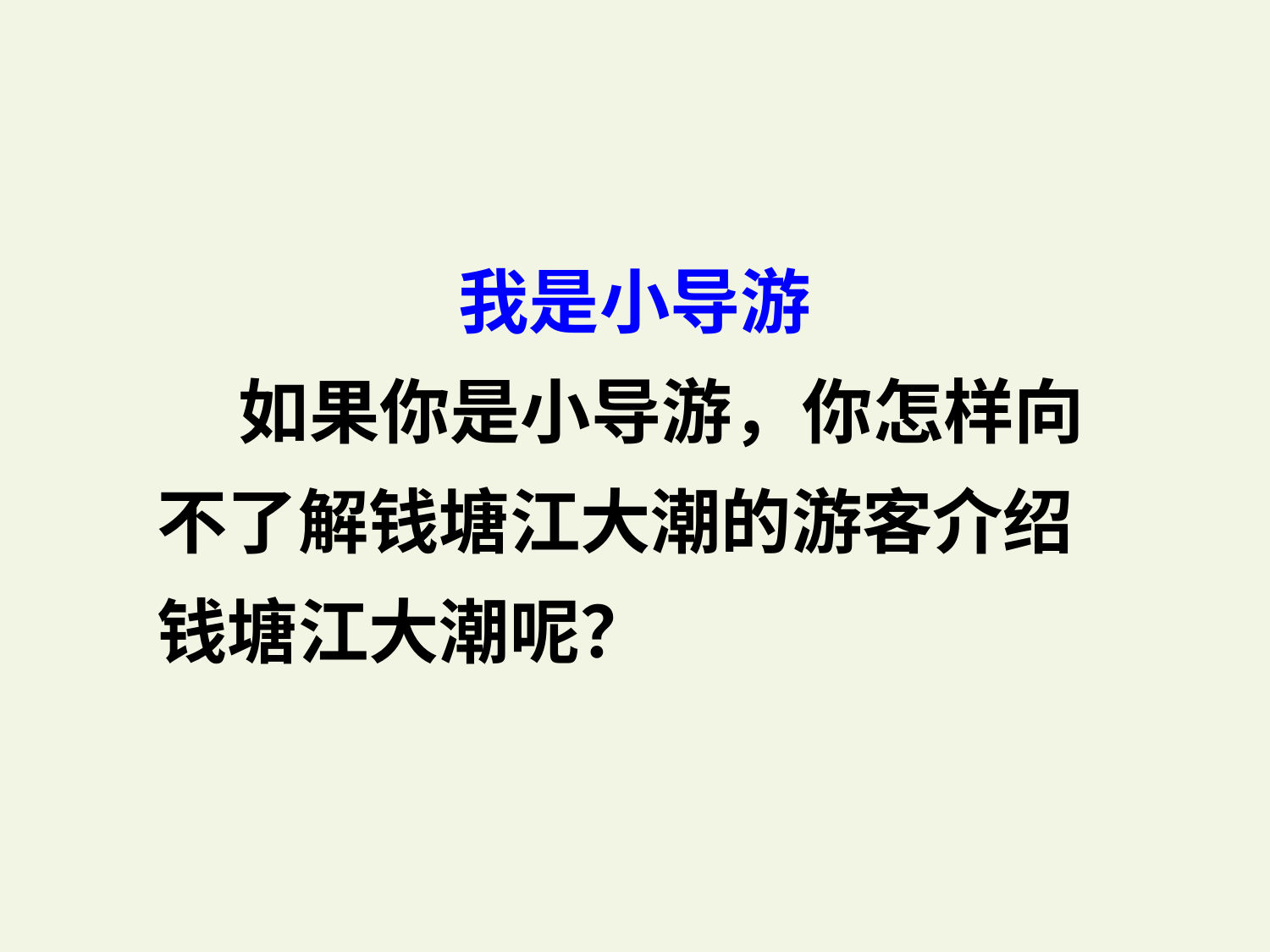

我是小导游
    如果你是小导游，你怎样向不了解钱塘江大潮的游客介绍钱塘江大潮呢？